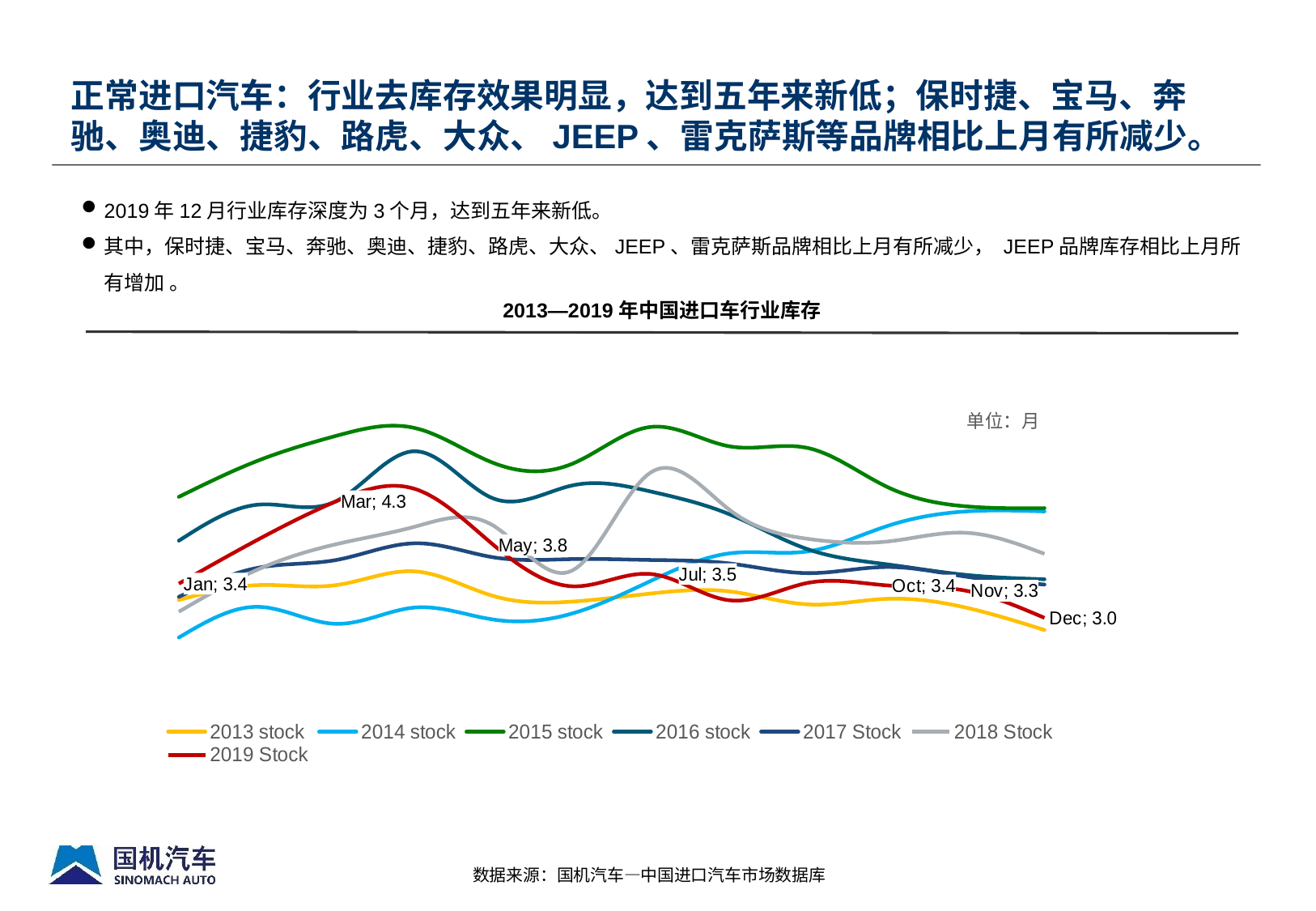

正常进口汽车：行业去库存效果明显，达到五年来新低；保时捷、宝马、奔驰、奥迪、捷豹、路虎、大众、JEEP、雷克萨斯等品牌相比上月有所减少。

2019年12月行业库存深度为3个月，达到五年来新低。
其中，保时捷、宝马、奔驰、奥迪、捷豹、路虎、大众、JEEP、雷克萨斯品牌相比上月有所减少， JEEP品牌库存相比上月所有增加 。
2013—2019年中国进口车行业库存

### Chart

| Category | 2013 stock | 2014 stock | 2015 stock | 2016 stock | 2017 Stock | 2018 Stock | 2019 Stock |
|---|---|---|---|---|---|---|---|
| Jan | 3.204386253921414 | 2.775244225064993 | 4.379792769859555 | 3.88 | 3.24 | 3.07 | 3.39 |
| Feb | 3.3730713684582376 | 3.1257975145798103 | 4.7907930400101115 | 4.29 | 3.57 | 3.55 | 3.89 |
| Mar | 3.3736269492475395 | 2.931084179223498 | 5.075751547414596 | 4.33 | 3.66 | 3.84 | 4.33 |
| Apr | 3.5298336171608082 | 3.117700956898124 | 5.164536124377603 | 4.9 | 3.85 | 4.04 | 4.47 |
| May | 3.2482845341986404 | 2.9795973884657236 | 4.765507704464638 | 4.36 | 3.69 | 4.05 | 3.83 |
| Jun | 3.1855285346996323 | 3.050102157615723 | 4.757204278321758 | 4.51 | 3.67 | 3.54 | 3.36 |
| Jul | 3.277858215599342 | 3.4224382276805003 | 5.177540928034458 | 4.44 | 3.66 | 4.66 | 3.5 |
| Aug | 3.3011984233367397 | 3.735608693523912 | 4.955509268047425 | 4.18 | 3.62 | 4.23 | 3.2 |
| Sep | 3.153292283892947 | 3.7590657981530344 | 4.935369956010168 | 3.78 | 3.51 | 3.9 | 3.4 |
| Oct | 3.216968618154744 | 4.046681937501045 | 4.493730896388247 | 3.61 | 3.58 | 3.87 | 3.37 |
| Nov | 3.117313968936051 | 4.213444308567721 | 4.271815147050596 | 3.49 | 3.47 | 3.97 | 3.31 |
| Dec | 2.8610233363761908 | 4.213444308567721 | 4.250989480017674 | 3.44 | 3.38 | 3.73 | 3.0 |
数据来源：国机汽车—中国进口汽车市场数据库